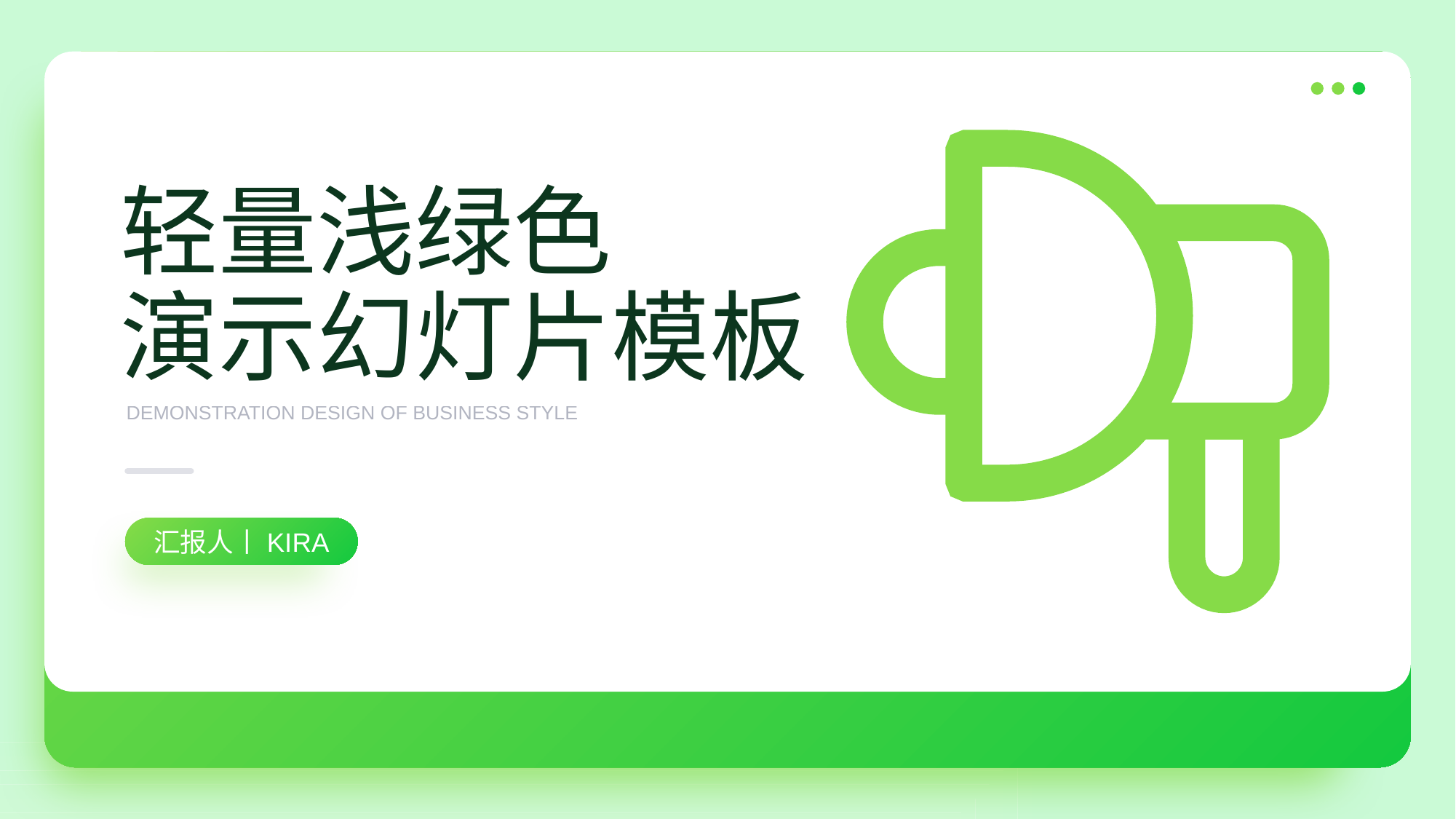

轻量浅绿色
演示幻灯片模板
DEMONSTRATION DESIGN OF BUSINESS STYLE

汇报人丨KIRA